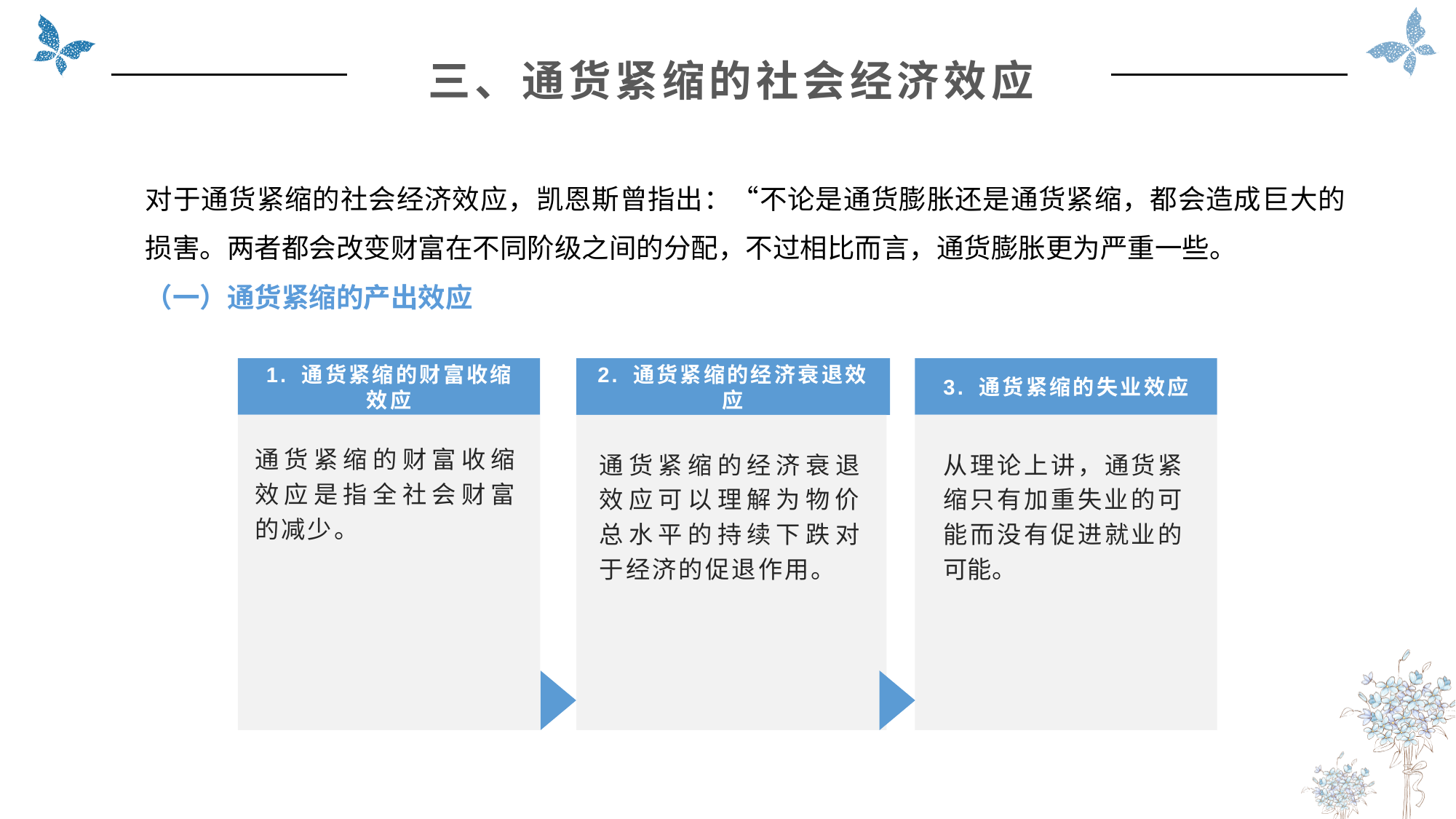

三、通货紧缩的社会经济效应
对于通货紧缩的社会经济效应，凯恩斯曾指出：“不论是通货膨胀还是通货紧缩，都会造成巨大的损害。两者都会改变财富在不同阶级之间的分配，不过相比而言，通货膨胀更为严重一些。
（一）通货紧缩的产出效应
1. 通货紧缩的财富收缩
效应
3. 通货紧缩的失业效应
2. 通货紧缩的经济衰退效应

通货紧缩的财富收缩效应是指全社会财富的减少。
从理论上讲，通货紧缩只有加重失业的可能而没有促进就业的可能。
通货紧缩的经济衰退效应可以理解为物价总水平的持续下跌对于经济的促退作用。